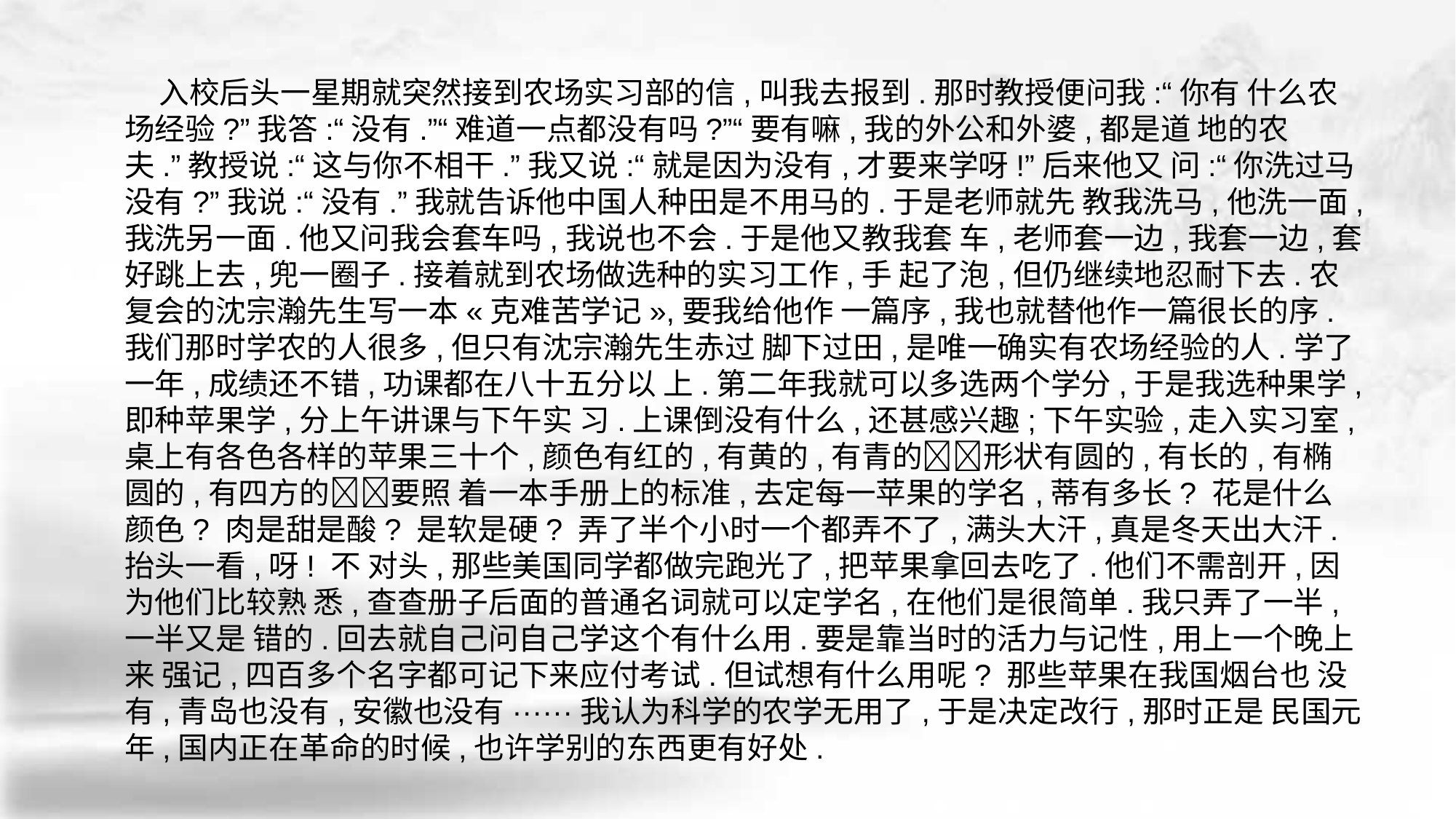

入校后头一星期就突然接到农场实习部的信,叫我去报到.那时教授便问我:“你有 什么农场经验?”我答:“没有.”“难道一点都没有吗?”“要有嘛,我的外公和外婆,都是道 地的农夫.”教授说:“这与你不相干.”我又说:“就是因为没有,才要来学呀!”后来他又 问:“你洗过马没有?”我说:“没有.”我就告诉他中国人种田是不用马的.于是老师就先 教我洗马,他洗一面,我洗另一面.他又问我会套车吗,我说也不会.于是他又教我套 车,老师套一边,我套一边,套好跳上去,兜一圈子.接着就到农场做选种的实习工作,手 起了泡,但仍继续地忍耐下去.农复会的沈宗瀚先生写一本«克难苦学记»,要我给他作 一篇序,我也就替他作一篇很长的序.我们那时学农的人很多,但只有沈宗瀚先生赤过 脚下过田,是唯一确实有农场经验的人.学了一年,成绩还不错,功课都在八十五分以 上.第二年我就可以多选两个学分,于是我选种果学,即种苹果学,分上午讲课与下午实 习.上课倒没有什么,还甚感兴趣;下午实验,走入实习室,桌上有各色各样的苹果三十个,颜色有红的,有黄的,有青的􀆺􀆺形状有圆的,有长的,有椭圆的,有四方的􀆺􀆺要照 着一本手册上的标准,去定每一苹果的学名,蒂有多长? 花是什么颜色? 肉是甜是酸? 是软是硬? 弄了半个小时一个都弄不了,满头大汗,真是冬天出大汗.抬头一看,呀! 不 对头,那些美国同学都做完跑光了,把苹果拿回去吃了.他们不需剖开,因为他们比较熟 悉,查查册子后面的普通名词就可以定学名,在他们是很简单.我只弄了一半,一半又是 错的.回去就自己问自己学这个有什么用.要是靠当时的活力与记性,用上一个晚上来 强记,四百多个名字都可记下来应付考试.但试想有什么用呢? 那些苹果在我国烟台也 没有,青岛也没有,安徽也没有······我认为科学的农学无用了,于是决定改行,那时正是 民国元年,国内正在革命的时候,也许学别的东西更有好处.